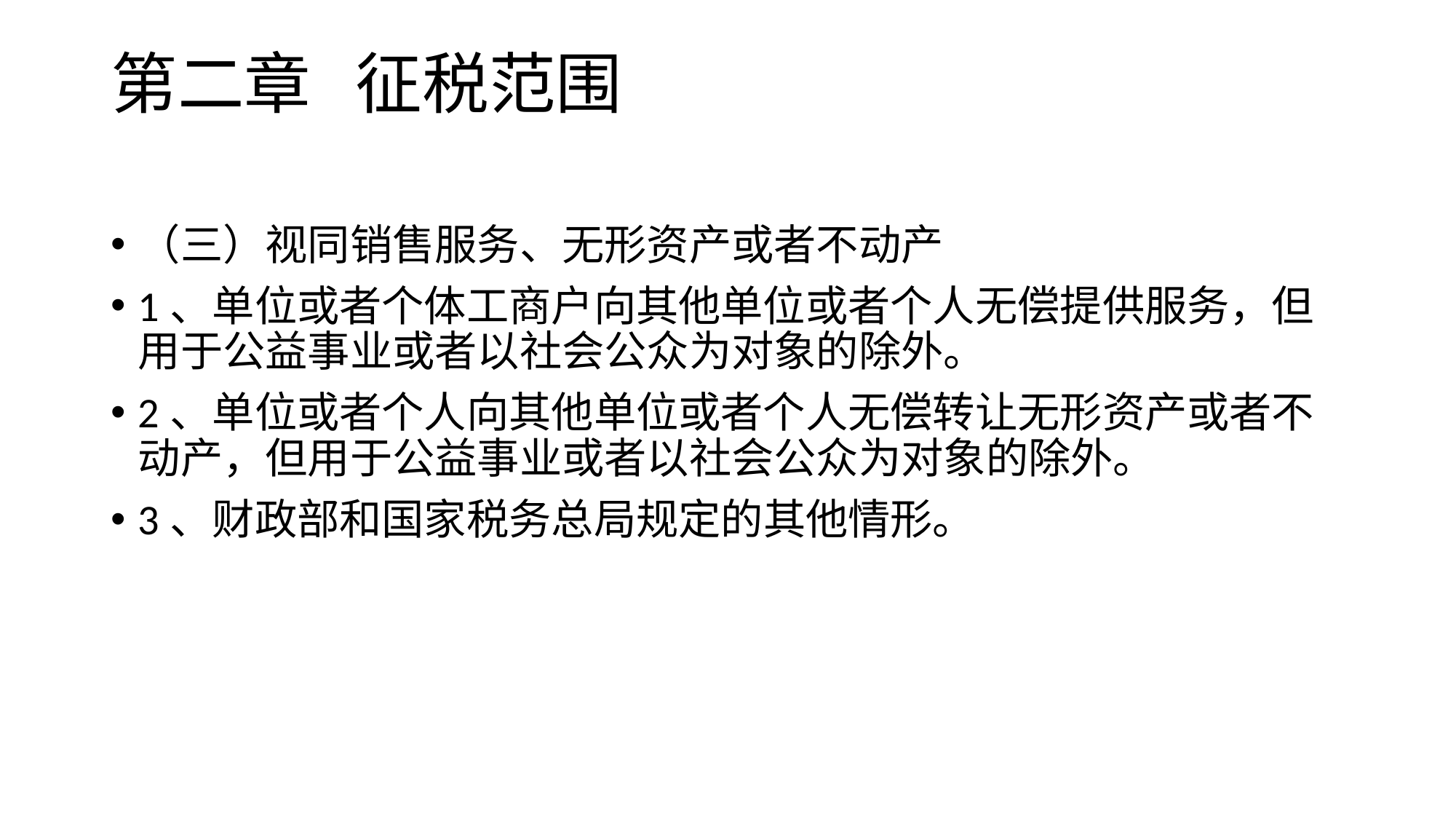

# 第二章   征税范围

（三）视同销售服务、无形资产或者不动产
1、单位或者个体工商户向其他单位或者个人无偿提供服务，但用于公益事业或者以社会公众为对象的除外。
2、单位或者个人向其他单位或者个人无偿转让无形资产或者不动产，但用于公益事业或者以社会公众为对象的除外。
3、财政部和国家税务总局规定的其他情形。